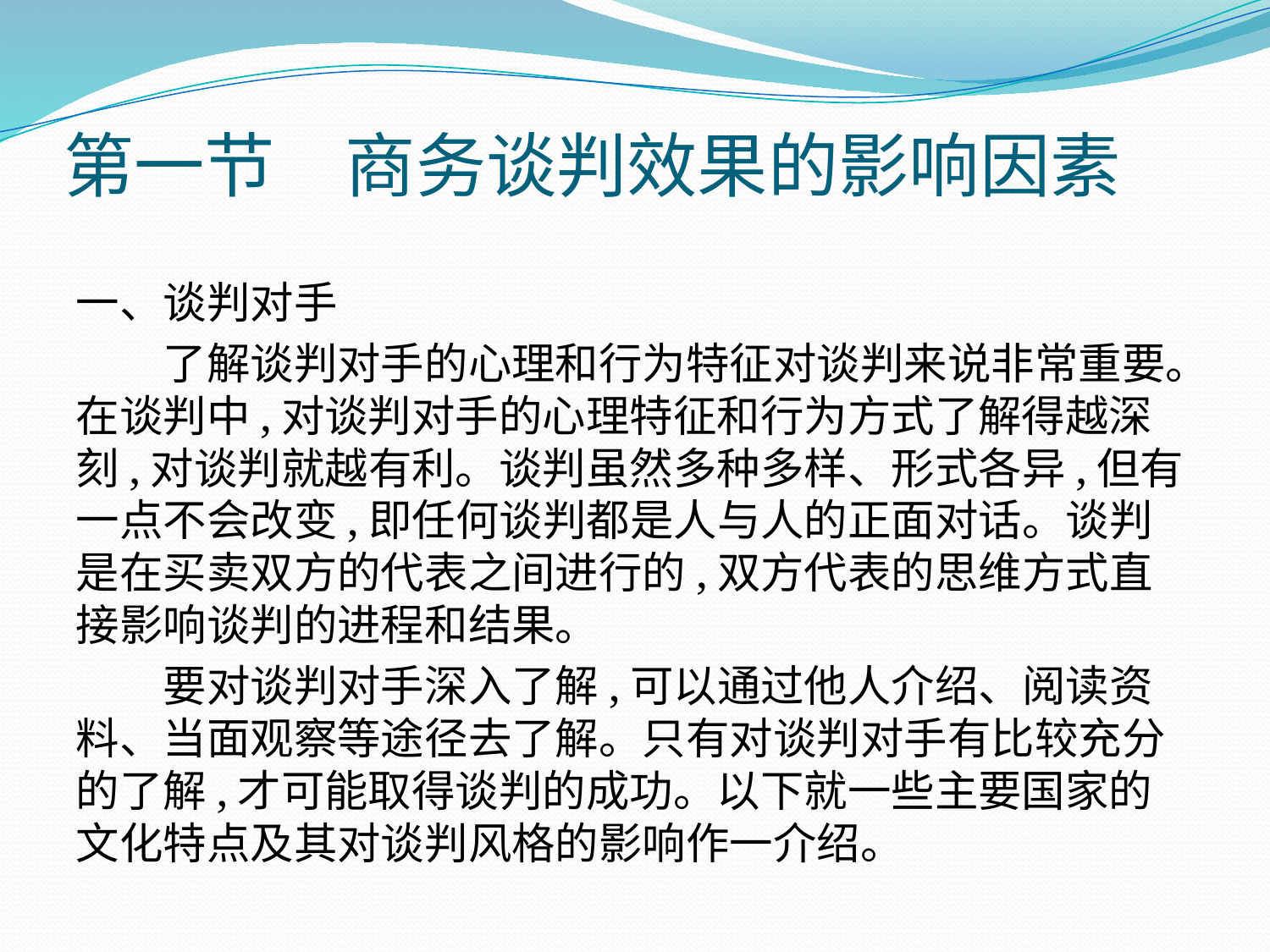

# 第一节　商务谈判效果的影响因素
一、谈判对手
　　了解谈判对手的心理和行为特征对谈判来说非常重要。在谈判中,对谈判对手的心理特征和行为方式了解得越深刻,对谈判就越有利。谈判虽然多种多样、形式各异,但有一点不会改变,即任何谈判都是人与人的正面对话。谈判是在买卖双方的代表之间进行的,双方代表的思维方式直接影响谈判的进程和结果。
　　要对谈判对手深入了解,可以通过他人介绍、阅读资料、当面观察等途径去了解。只有对谈判对手有比较充分的了解,才可能取得谈判的成功。以下就一些主要国家的文化特点及其对谈判风格的影响作一介绍。